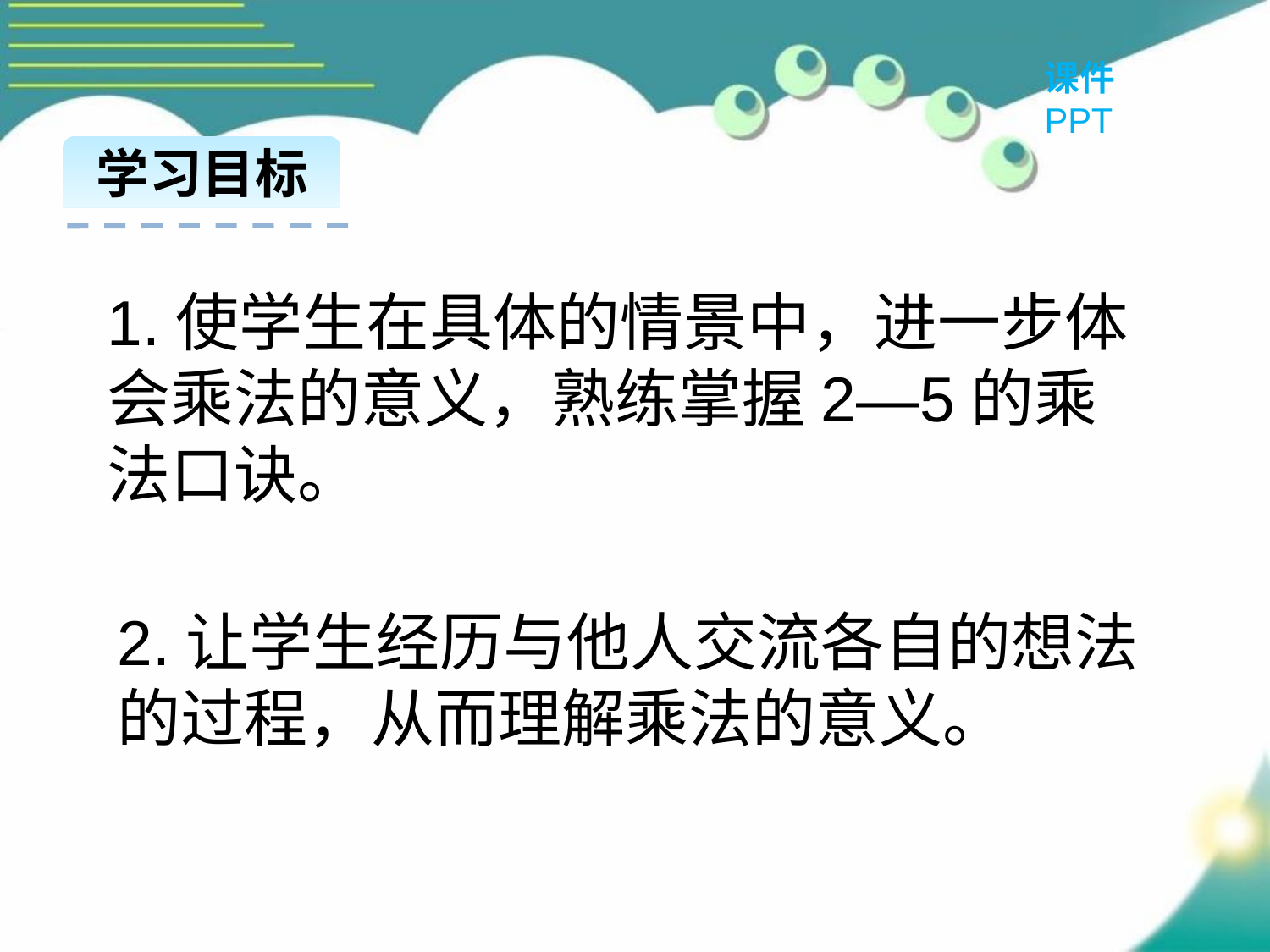

课件PPT
学习目标

1.使学生在具体的情景中，进一步体会乘法的意义，熟练掌握2—5的乘法口诀。
2.让学生经历与他人交流各自的想法的过程，从而理解乘法的意义。